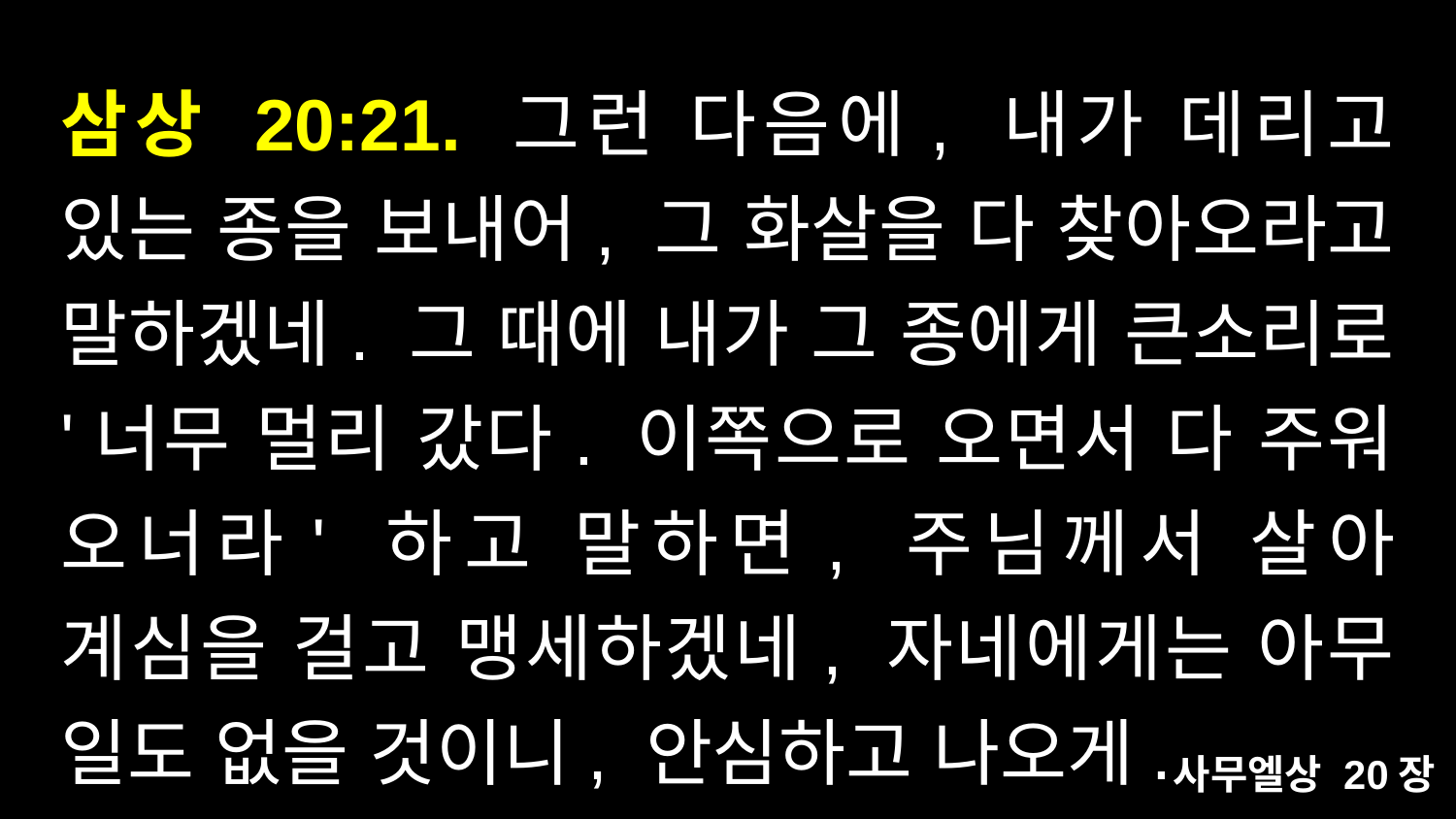

# 삼상 20:21. 그런 다음에, 내가 데리고 있는 종을 보내어, 그 화살을 다 찾아오라고 말하겠네. 그 때에 내가 그 종에게 큰소리로 '너무 멀리 갔다. 이쪽으로 오면서 다 주워 오너라' 하고 말하면, 주님께서 살아 계심을 걸고 맹세하겠네, 자네에게는 아무 일도 없을 것이니, 안심하고 나오게.
사무엘상 20장